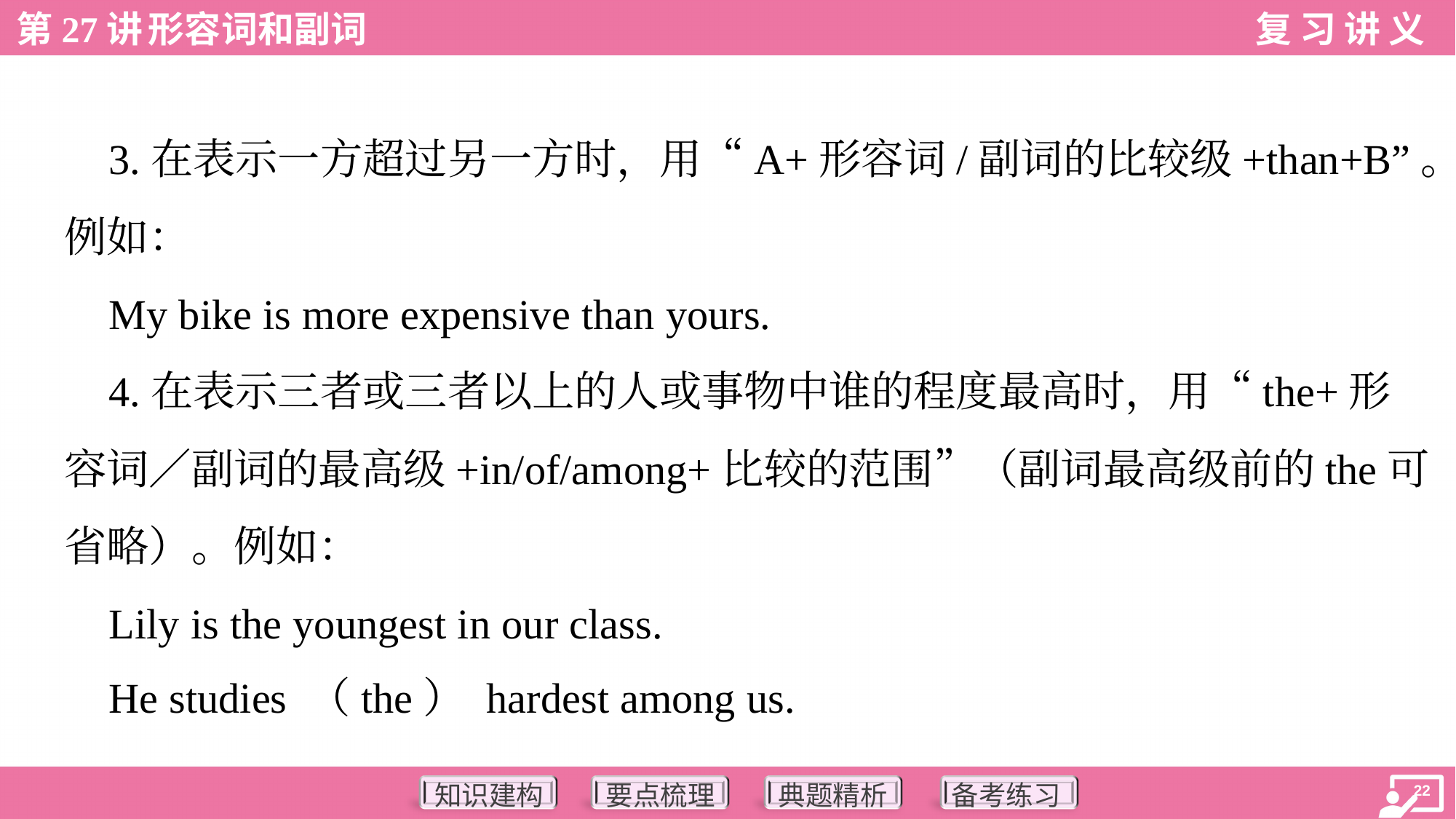

3.在表示一方超过另一方时，用“A+形容词/副词的比较级+than+B”。
例如：
    My bike is more expensive than yours.
    4.在表示三者或三者以上的人或事物中谁的程度最高时，用“the+形
容词／副词的最高级+in/of/among+比较的范围”（副词最高级前的the可
省略）。例如：
    Lily is the youngest in our class.
    He studies （the） hardest among us.